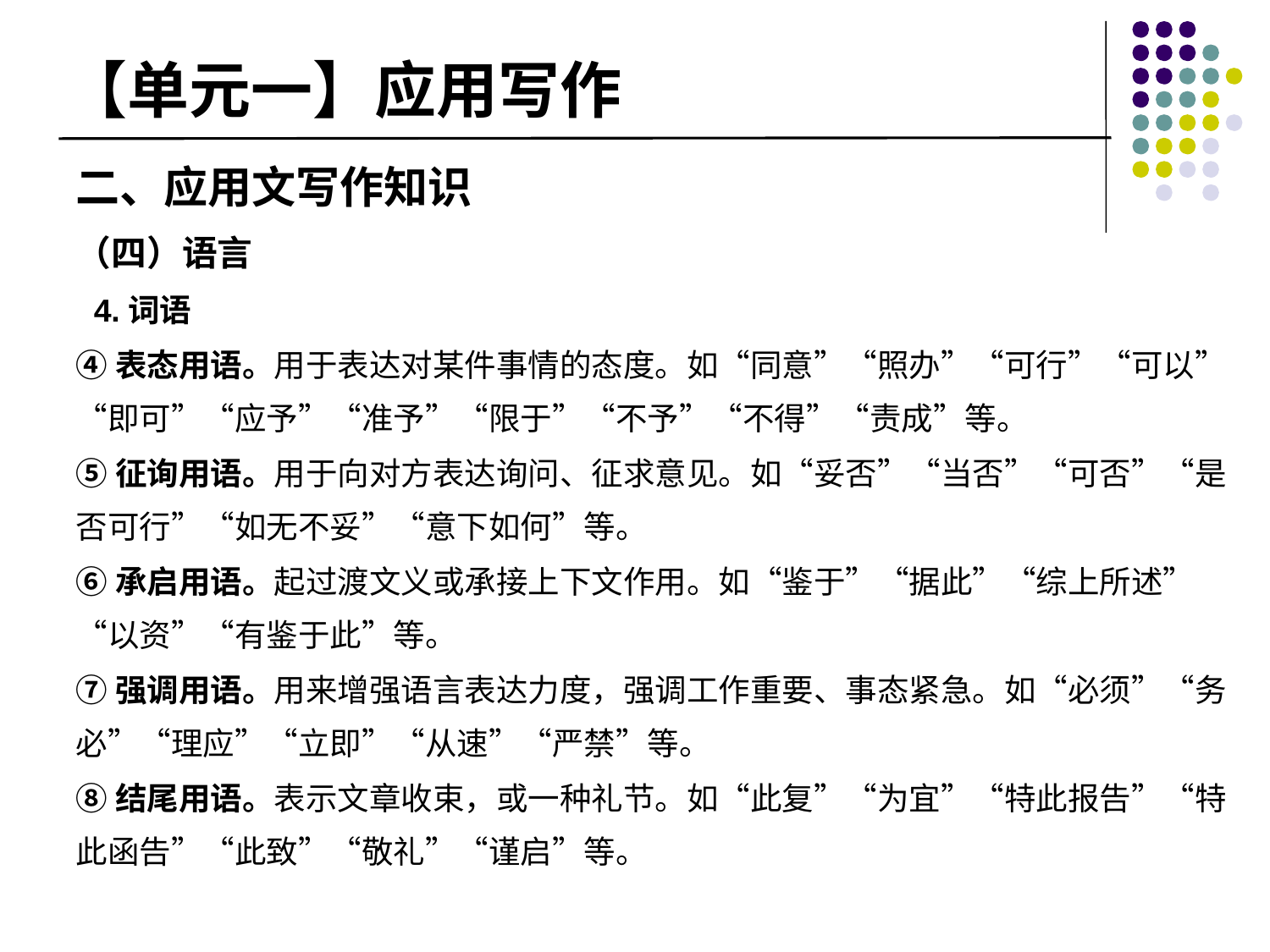

# 【单元一】应用写作
二、应用文写作知识
（四）语言
  4.词语
④表态用语。用于表达对某件事情的态度。如“同意”“照办”“可行”“可以”“即可”“应予”“准予”“限于”“不予”“不得”“责成”等。
⑤征询用语。用于向对方表达询问、征求意见。如“妥否”“当否”“可否”“是否可行”“如无不妥”“意下如何”等。
⑥承启用语。起过渡文义或承接上下文作用。如“鉴于”“据此”“综上所述”“以资”“有鉴于此”等。
⑦强调用语。用来增强语言表达力度，强调工作重要、事态紧急。如“必须”“务必”“理应”“立即”“从速”“严禁”等。
⑧结尾用语。表示文章收束，或一种礼节。如“此复”“为宜”“特此报告”“特此函告”“此致”“敬礼”“谨启”等。